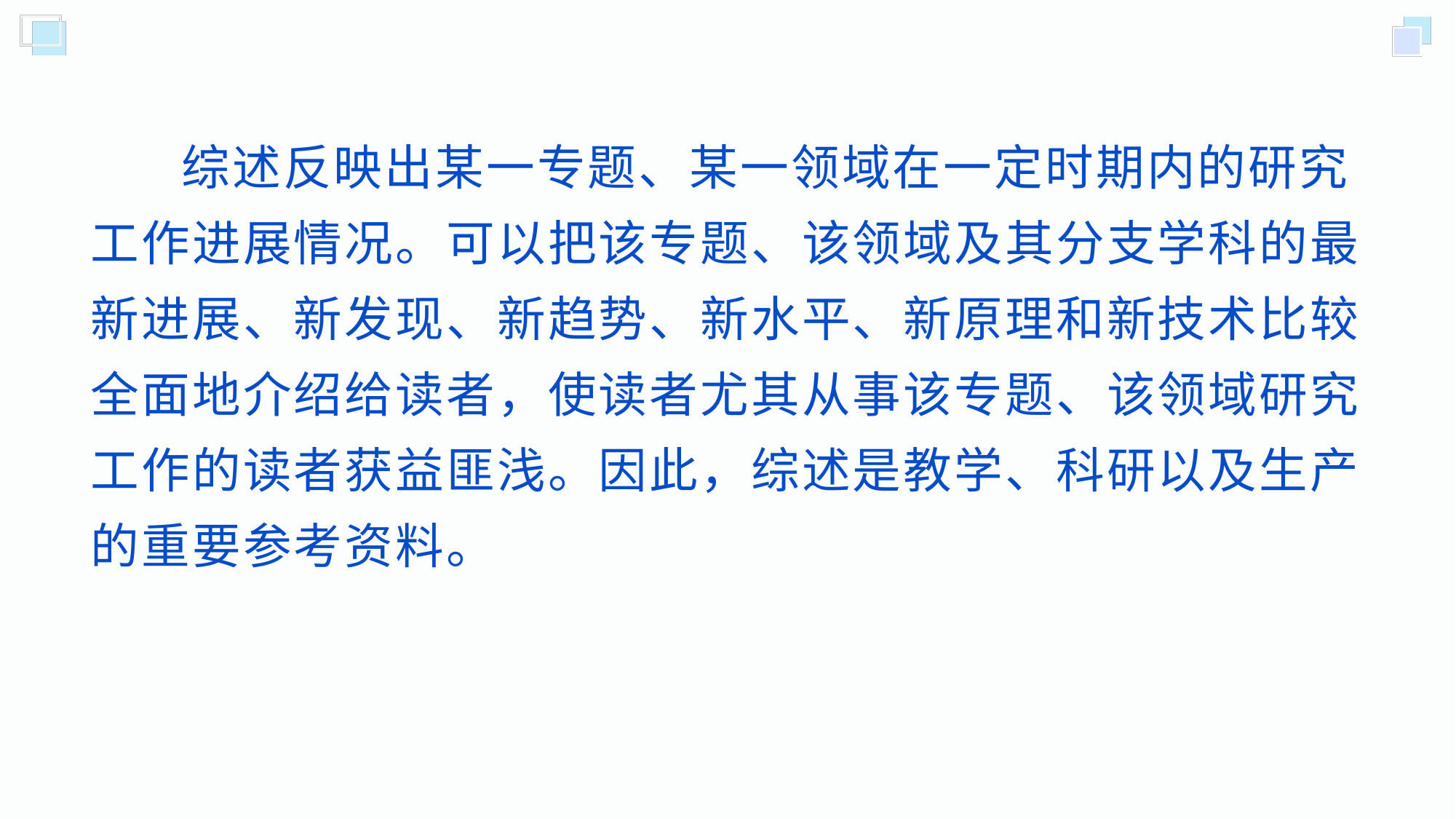

综述反映出某一专题、某一领域在一定时期内的研究工作进展情况。可以把该专题、该领域及其分支学科的最新进展、新发现、新趋势、新水平、新原理和新技术比较全面地介绍给读者，使读者尤其从事该专题、该领域研究工作的读者获益匪浅。因此，综述是教学、科研以及生产的重要参考资料。